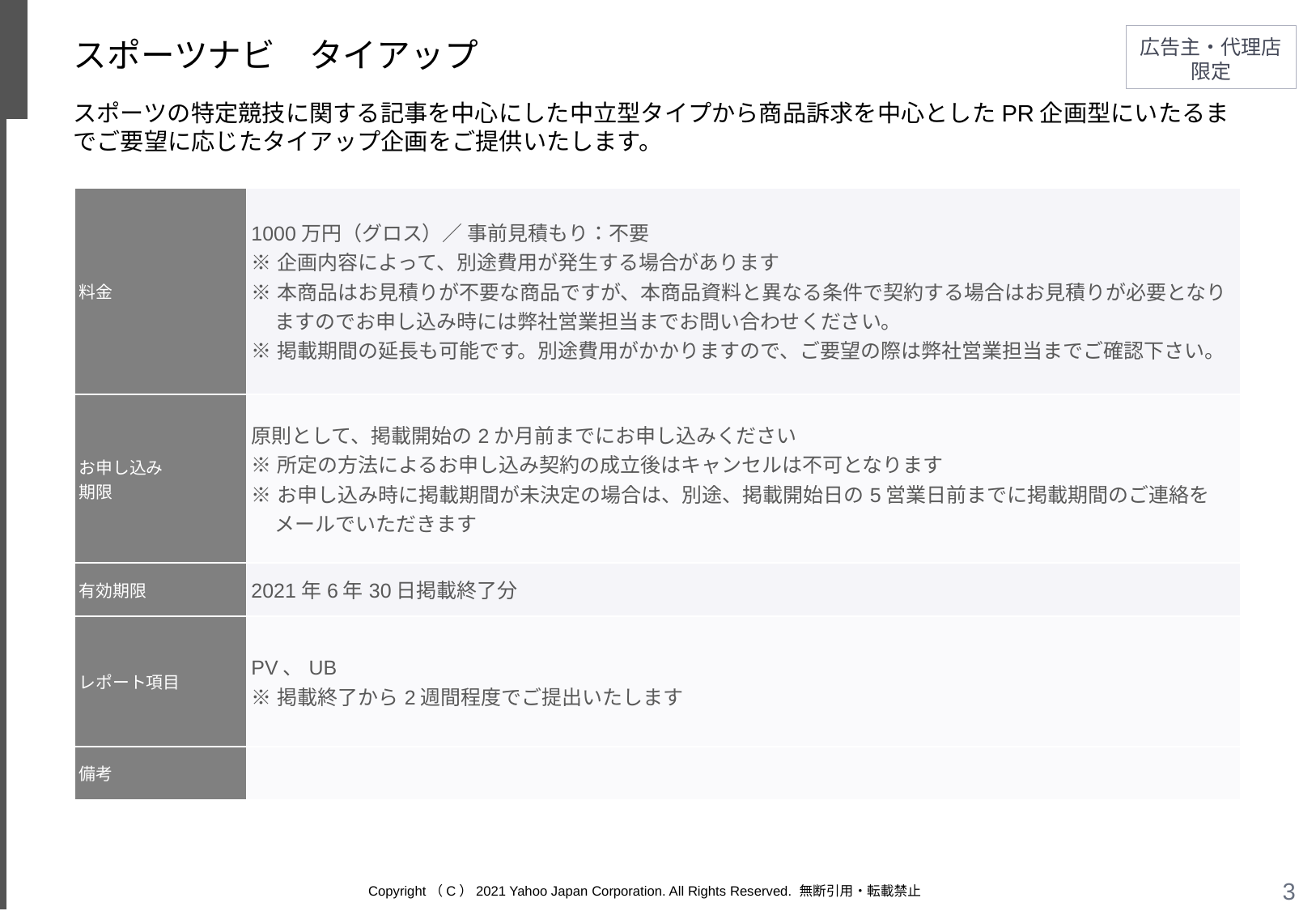

# スポーツナビ　タイアップ
スポーツの特定競技に関する記事を中心にした中立型タイプから商品訴求を中心としたPR企画型にいたるまでご要望に応じたタイアップ企画をご提供いたします。
| 料金 | 1000万円（グロス）／ 事前見積もり：不要 ※企画内容によって、別途費用が発生する場合があります ※本商品はお見積りが不要な商品ですが、本商品資料と異なる条件で契約する場合はお見積りが必要となりますのでお申し込み時には弊社営業担当までお問い合わせください。 ※掲載期間の延長も可能です。別途費用がかかりますので、ご要望の際は弊社営業担当までご確認下さい。 |
| --- | --- |
| お申し込み 期限 | 原則として、掲載開始の2か月前までにお申し込みください ※所定の方法によるお申し込み契約の成立後はキャンセルは不可となります ※お申し込み時に掲載期間が未決定の場合は、別途、掲載開始日の5営業日前までに掲載期間のご連絡をメールでいただきます |
| 有効期限 | 2021年6年30日掲載終了分 |
| レポート項目 | PV、UB ※掲載終了から2週間程度でご提出いたします |
| 備考 |  |
Copyright（C）2021 Yahoo Japan Corporation. All Rights Reserved. 無断引用・転載禁止